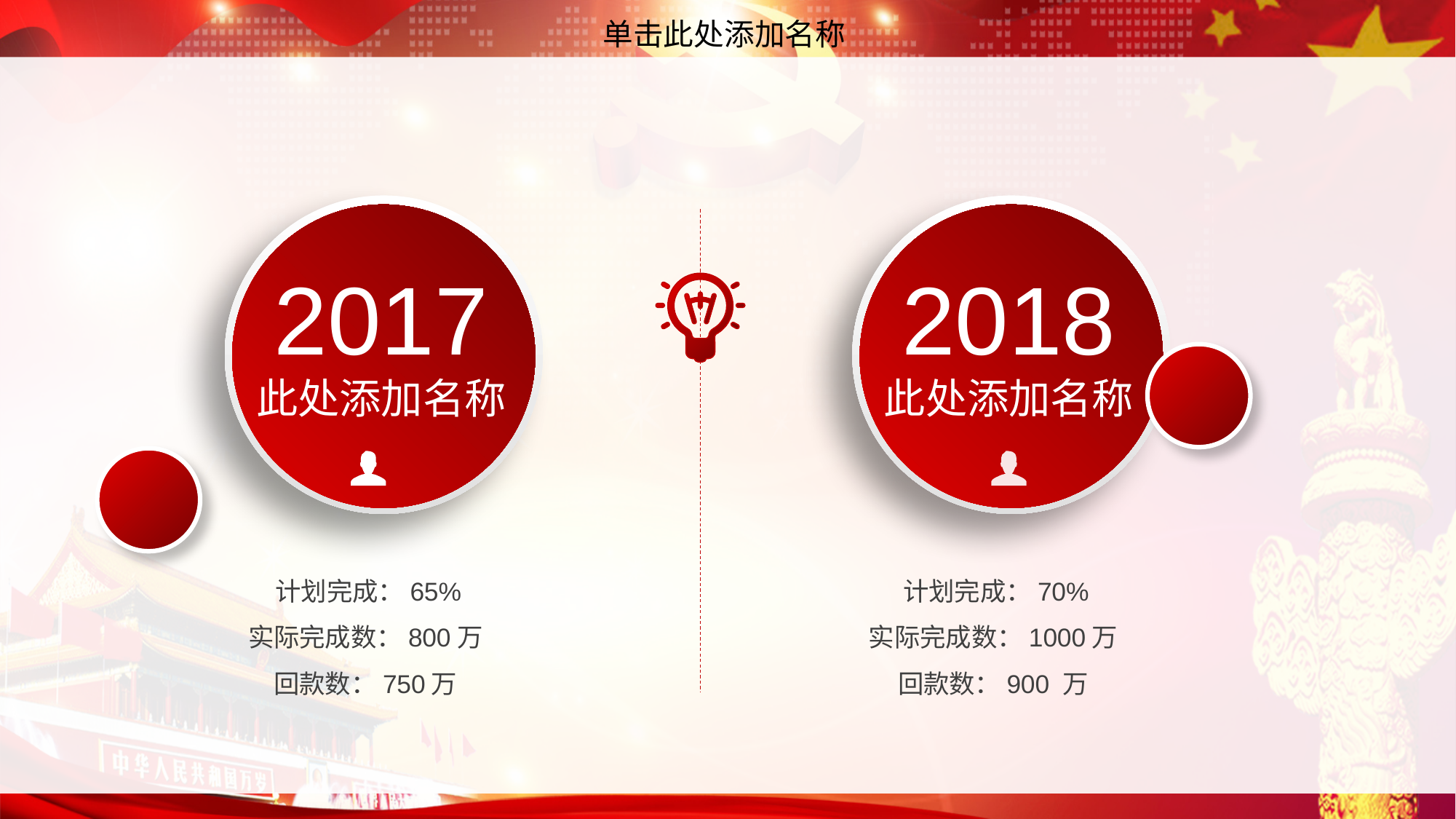

单击此处添加名称

2017
此处添加名称

2018
此处添加名称

计划完成：65%
实际完成数：800万
回款数：750万
计划完成：70%
实际完成数：1000万
回款数：900 万